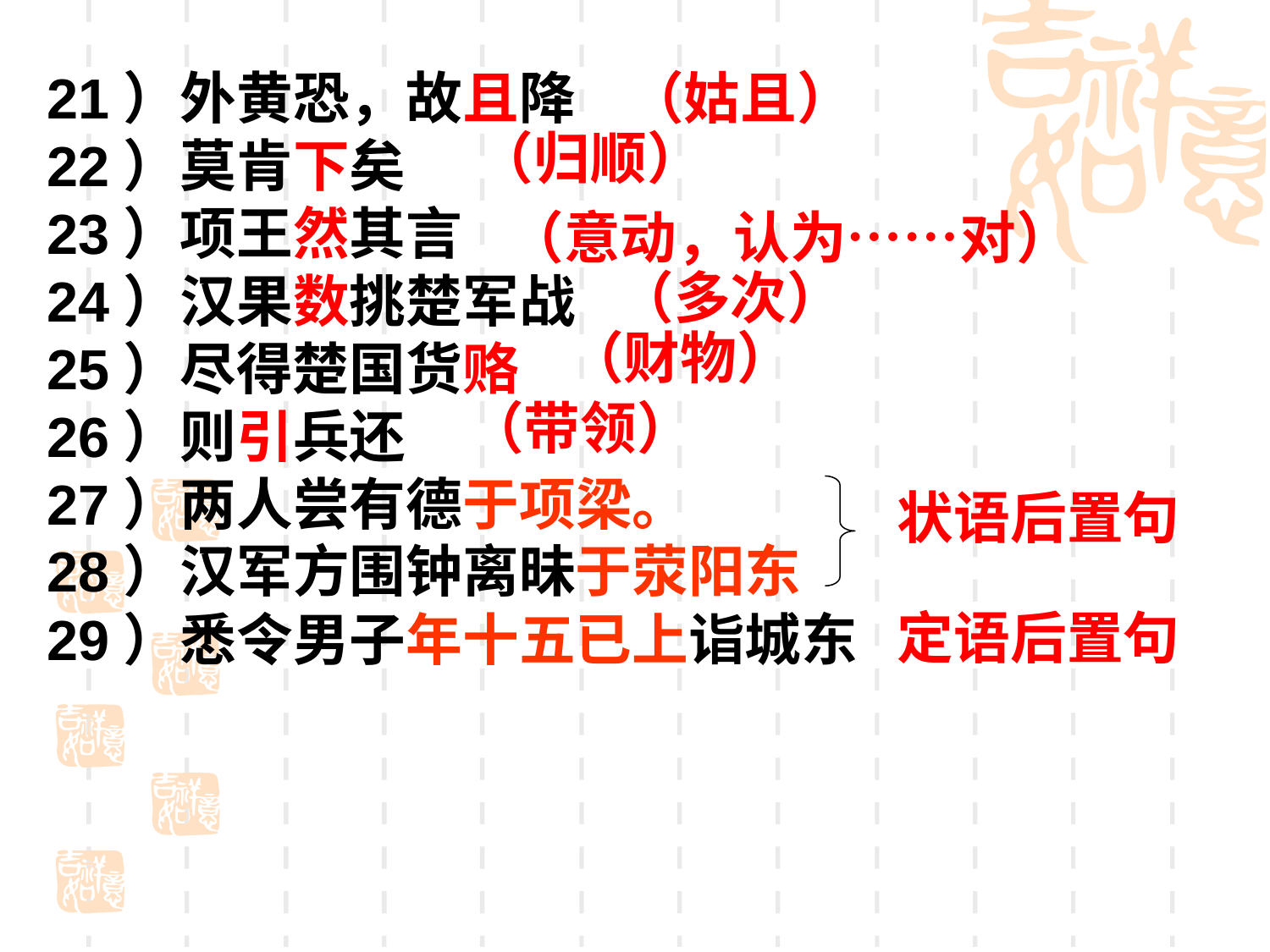

21）外黄恐，故且降
22）莫肯下矣
23）项王然其言
24）汉果数挑楚军战
25）尽得楚国货赂
26）则引兵还
27）两人尝有德于项梁。
28）汉军方围钟离昧于荥阳东
29）悉令男子年十五已上诣城东

（姑且）

（归顺）

（意动，认为……对）

（多次）

（财物）

（带领）

状语后置句

定语后置句